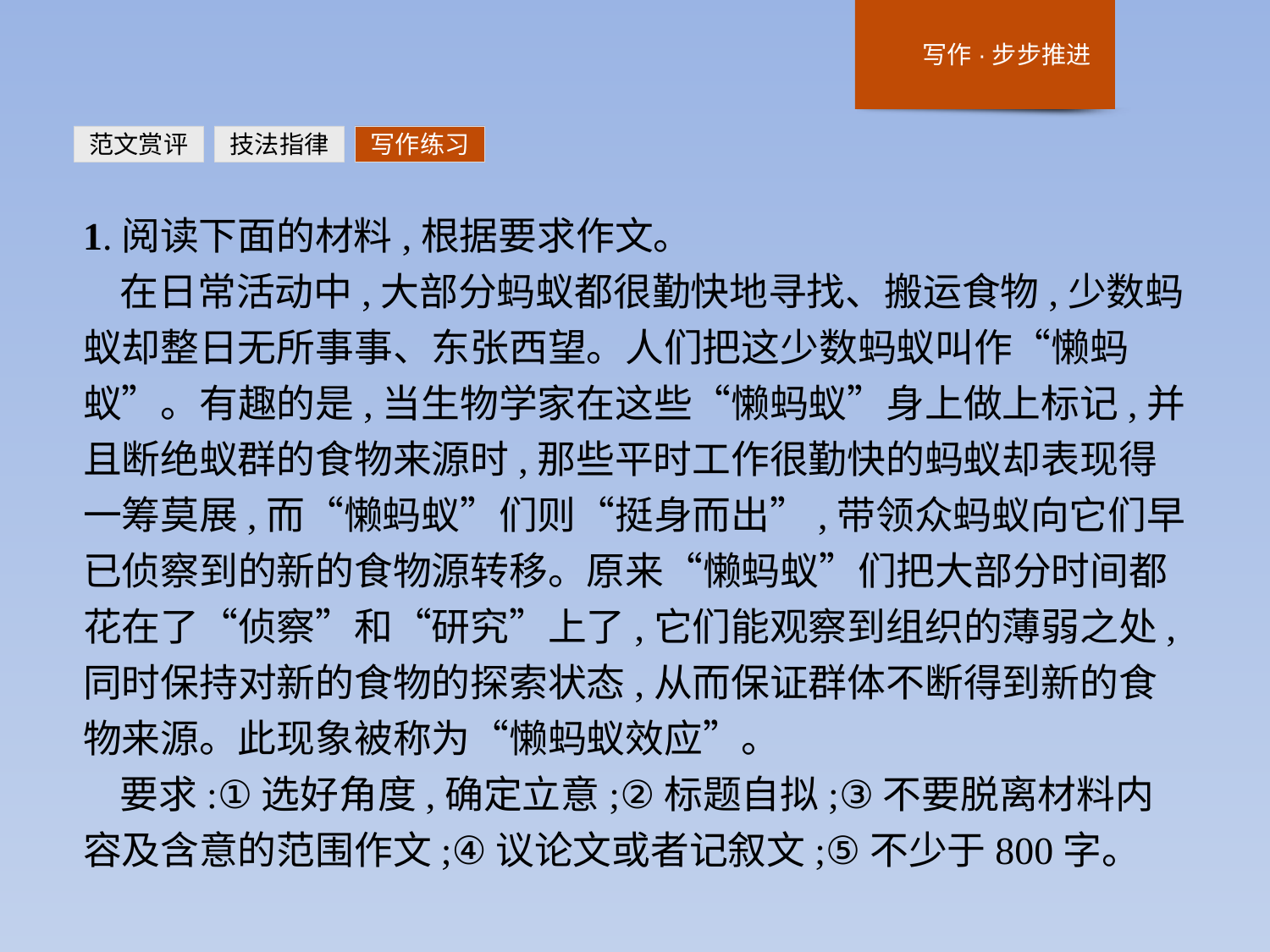

范文赏评
技法指律
写作练习
1.阅读下面的材料,根据要求作文。
在日常活动中,大部分蚂蚁都很勤快地寻找、搬运食物,少数蚂蚁却整日无所事事、东张西望。人们把这少数蚂蚁叫作“懒蚂蚁”。有趣的是,当生物学家在这些“懒蚂蚁”身上做上标记,并且断绝蚁群的食物来源时,那些平时工作很勤快的蚂蚁却表现得一筹莫展,而“懒蚂蚁”们则“挺身而出”,带领众蚂蚁向它们早已侦察到的新的食物源转移。原来“懒蚂蚁”们把大部分时间都花在了“侦察”和“研究”上了,它们能观察到组织的薄弱之处,同时保持对新的食物的探索状态,从而保证群体不断得到新的食物来源。此现象被称为“懒蚂蚁效应”。
要求:①选好角度,确定立意;②标题自拟;③不要脱离材料内容及含意的范围作文;④议论文或者记叙文;⑤不少于800字。